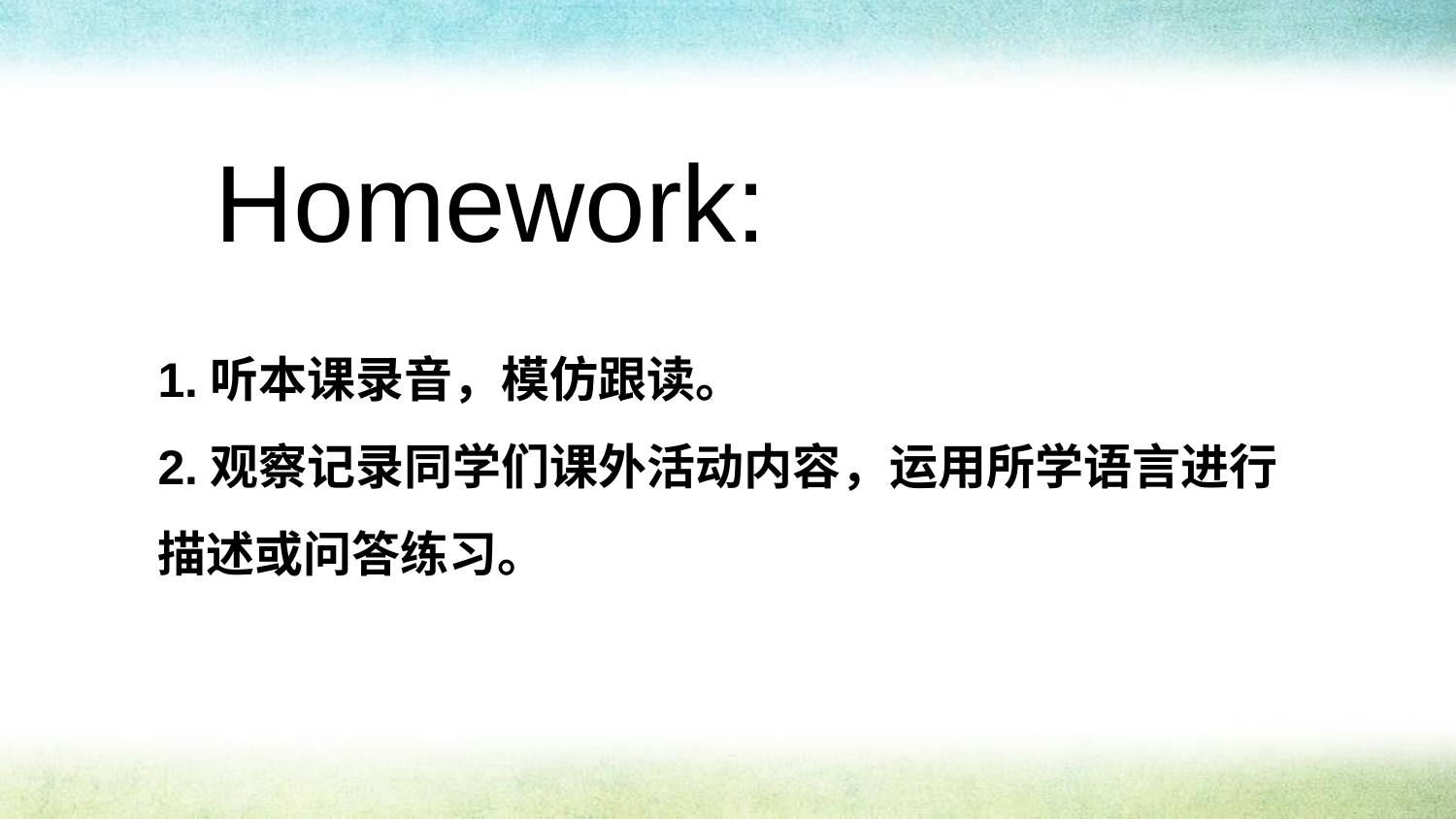

Homework:
1.听本课录音，模仿跟读。
2.观察记录同学们课外活动内容，运用所学语言进行描述或问答练习。